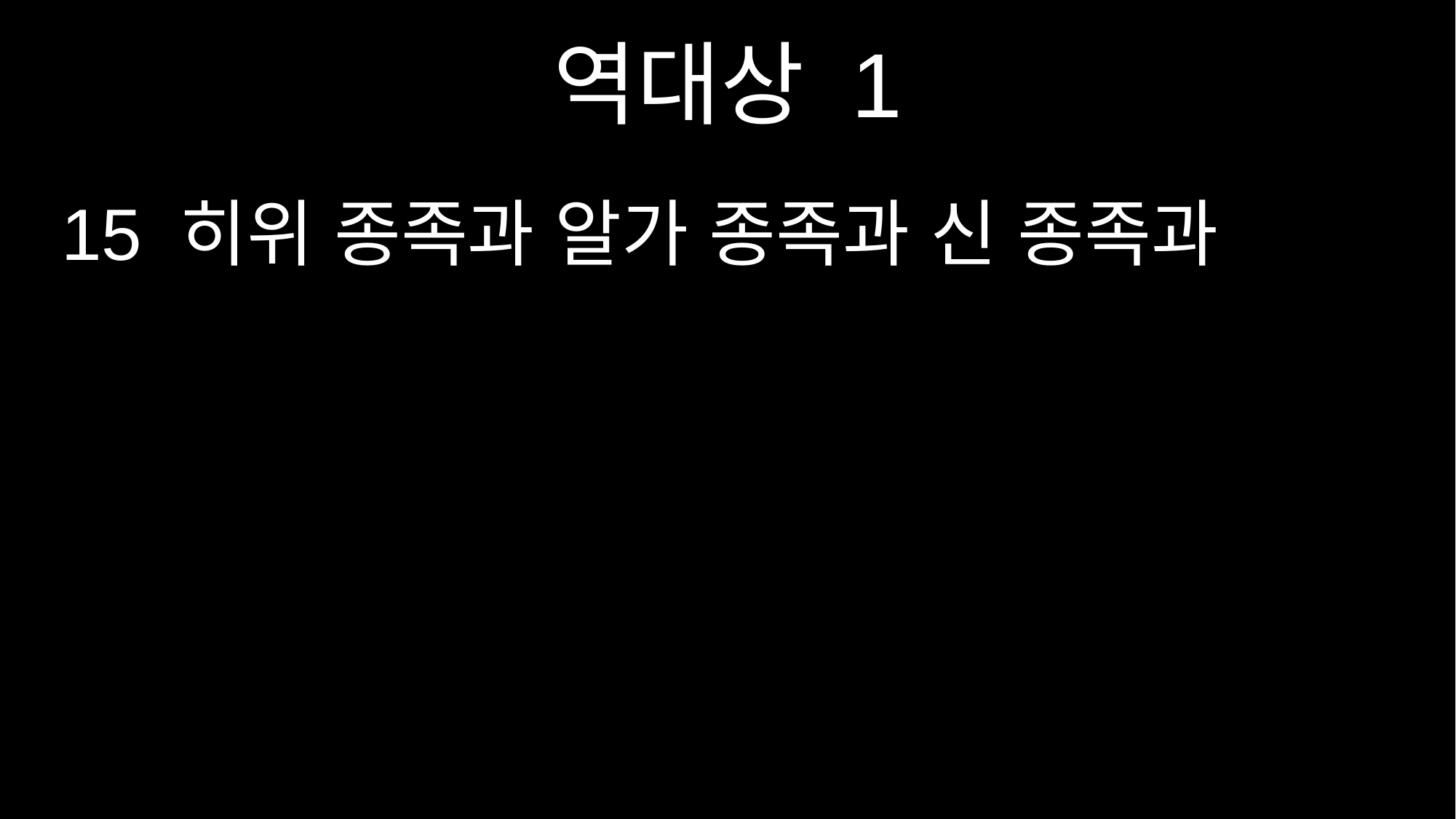

역대상 1
15 히위 종족과 알가 종족과 신 종족과